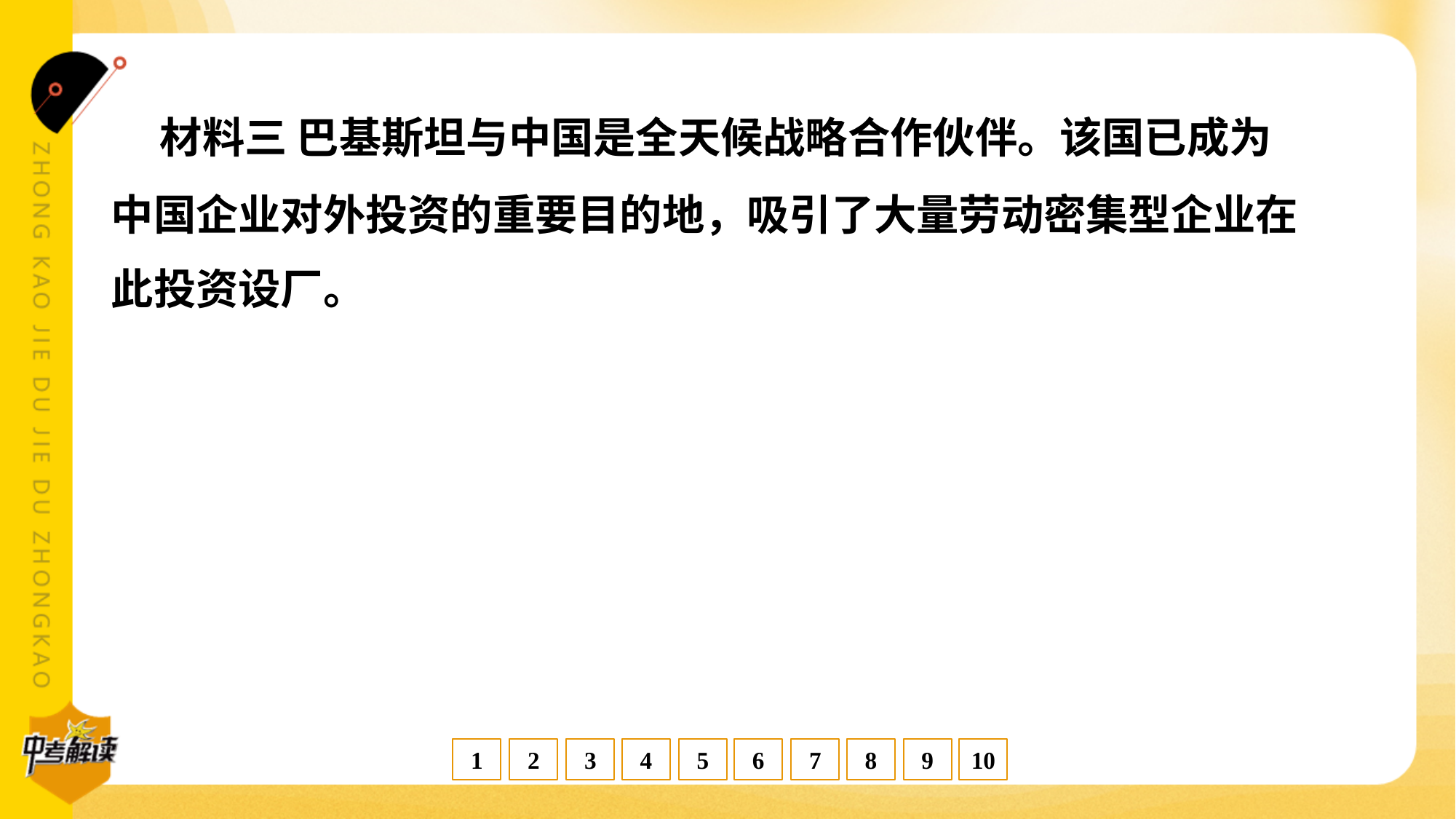

材料三 巴基斯坦与中国是全天候战略合作伙伴。该国已成为
中国企业对外投资的重要目的地，吸引了大量劳动密集型企业在
此投资设厂。